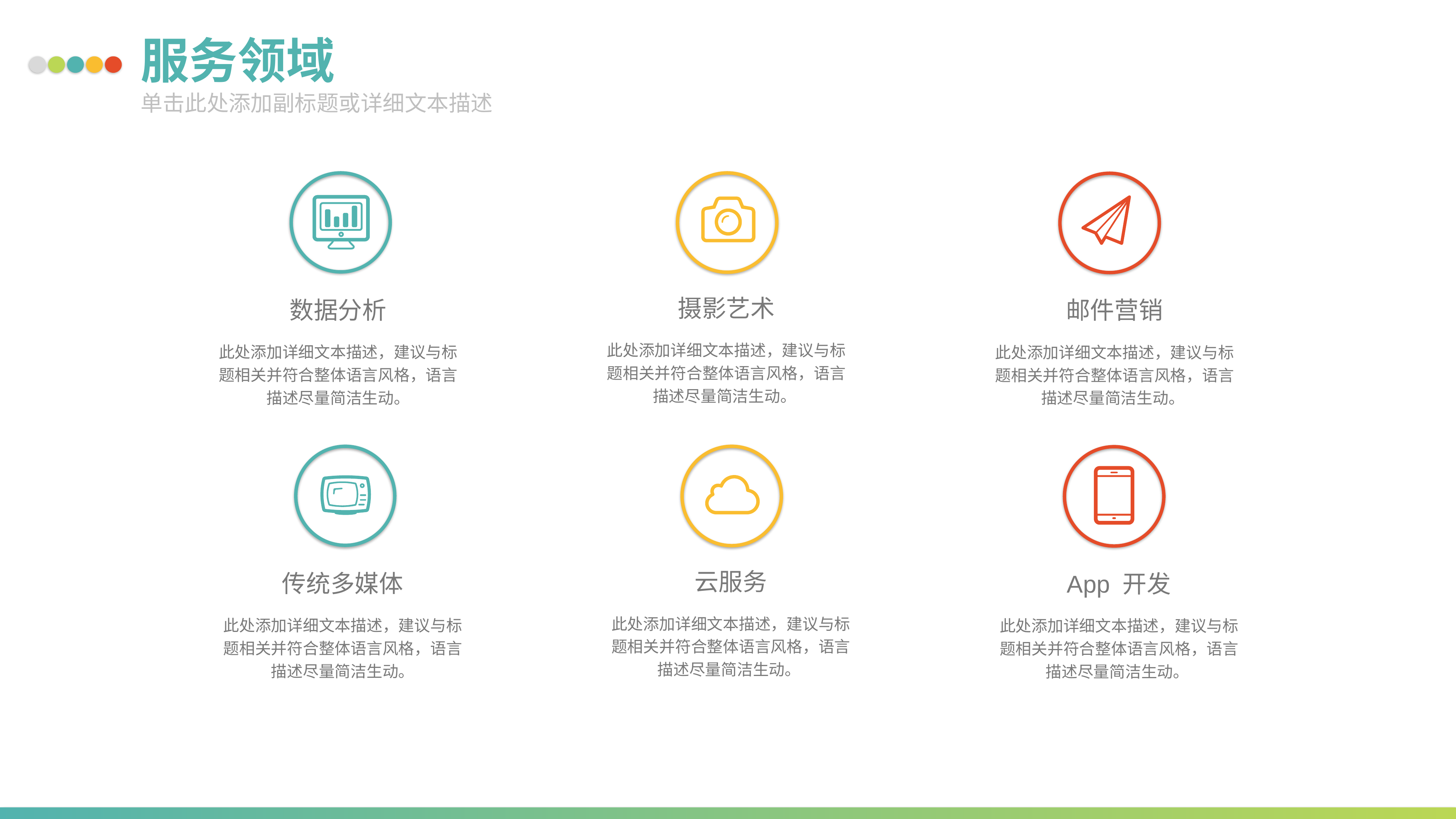

服务领域
单击此处添加副标题或详细文本描述

摄影艺术
此处添加详细文本描述，建议与标题相关并符合整体语言风格，语言描述尽量简洁生动。
数据分析
此处添加详细文本描述，建议与标题相关并符合整体语言风格，语言描述尽量简洁生动。
邮件营销
此处添加详细文本描述，建议与标题相关并符合整体语言风格，语言描述尽量简洁生动。

云服务
此处添加详细文本描述，建议与标题相关并符合整体语言风格，语言描述尽量简洁生动。
传统多媒体
此处添加详细文本描述，建议与标题相关并符合整体语言风格，语言描述尽量简洁生动。
App 开发
此处添加详细文本描述，建议与标题相关并符合整体语言风格，语言描述尽量简洁生动。